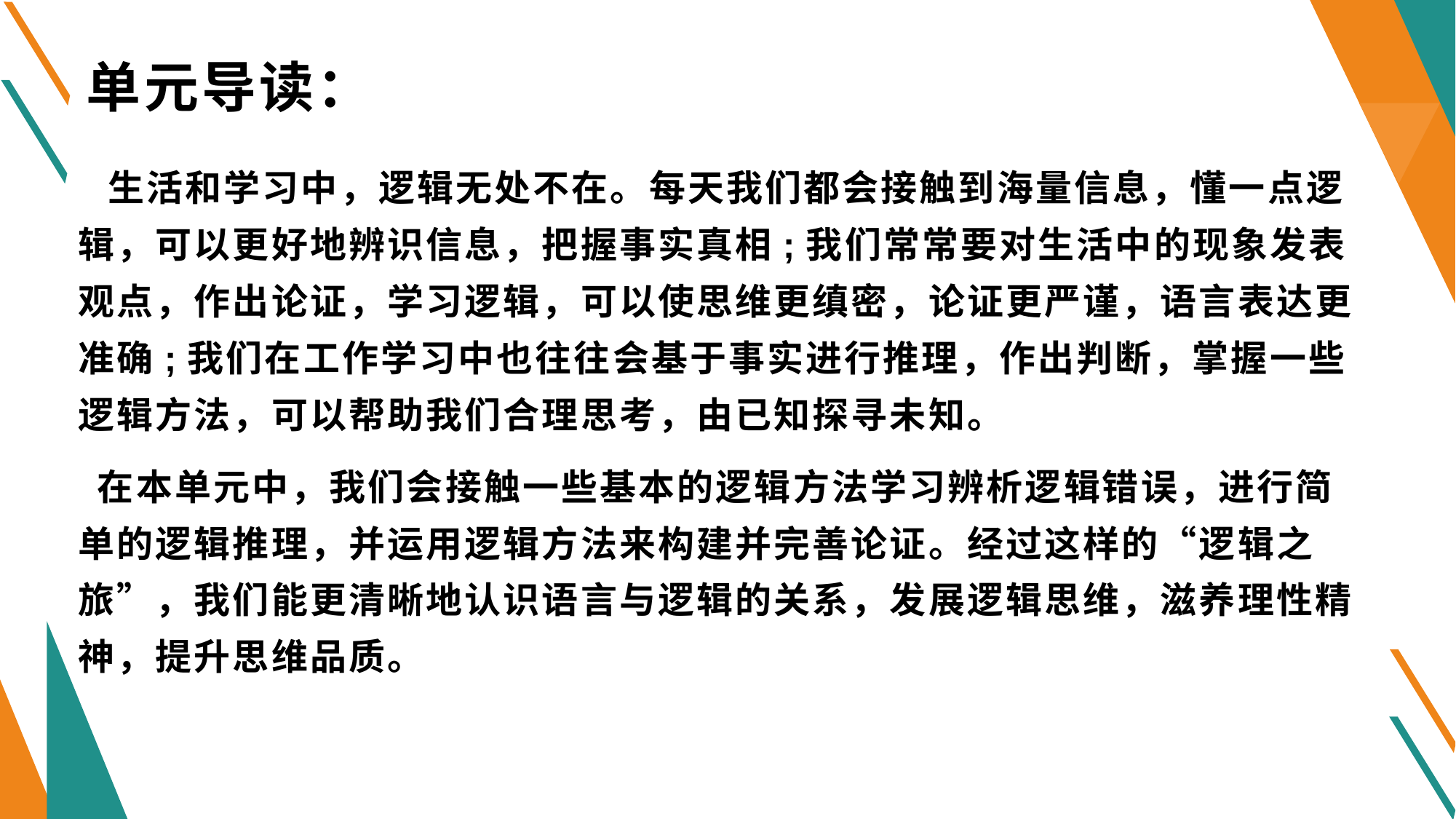

# 单元导读：
  生活和学习中，逻辑无处不在。每天我们都会接触到海量信息，懂一点逻辑，可以更好地辨识信息，把握事实真相;我们常常要对生活中的现象发表观点，作出论证，学习逻辑，可以使思维更缜密，论证更严谨，语言表达更准确;我们在工作学习中也往往会基于事实进行推理，作出判断，掌握一些逻辑方法，可以帮助我们合理思考，由已知探寻未知。
 在本单元中，我们会接触一些基本的逻辑方法学习辨析逻辑错误，进行简单的逻辑推理，并运用逻辑方法来构建并完善论证。经过这样的“逻辑之旅”，我们能更清晰地认识语言与逻辑的关系，发展逻辑思维，滋养理性精神，提升思维品质。